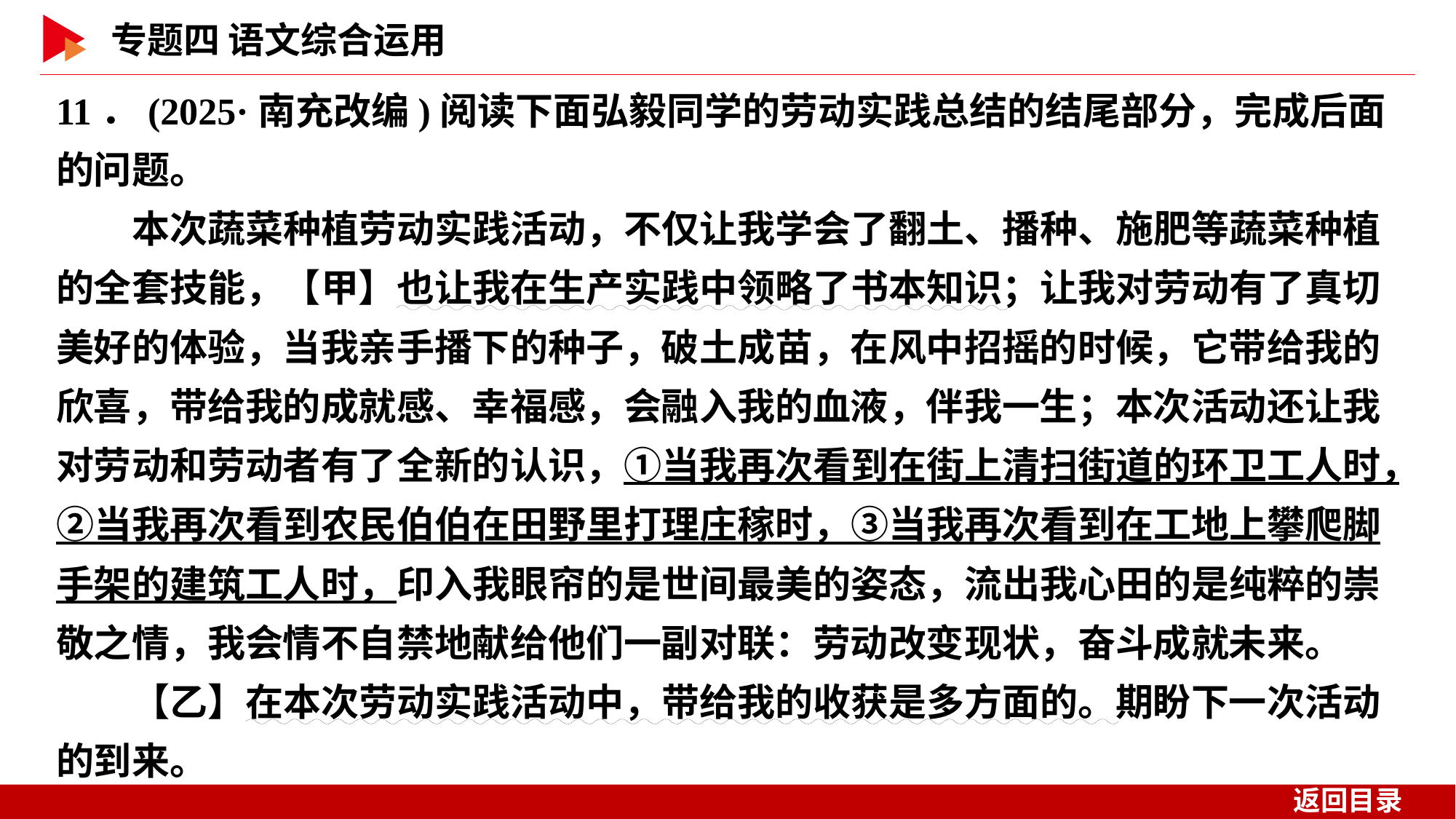

11．(2025·南充改编)阅读下面弘毅同学的劳动实践总结的结尾部分，完成后面的问题。
　　本次蔬菜种植劳动实践活动，不仅让我学会了翻土、播种、施肥等蔬菜种植的全套技能，【甲】也让我在生产实践中领略了书本知识；让我对劳动有了真切美好的体验，当我亲手播下的种子，破土成苗，在风中招摇的时候，它带给我的欣喜，带给我的成就感、幸福感，会融入我的血液，伴我一生；本次活动还让我对劳动和劳动者有了全新的认识，①当我再次看到在街上清扫街道的环卫工人时，②当我再次看到农民伯伯在田野里打理庄稼时，③当我再次看到在工地上攀爬脚手架的建筑工人时，印入我眼帘的是世间最美的姿态，流出我心田的是纯粹的崇敬之情，我会情不自禁地献给他们一副对联：劳动改变现状，奋斗成就未来。
　　【乙】在本次劳动实践活动中，带给我的收获是多方面的。期盼下一次活动的到来。